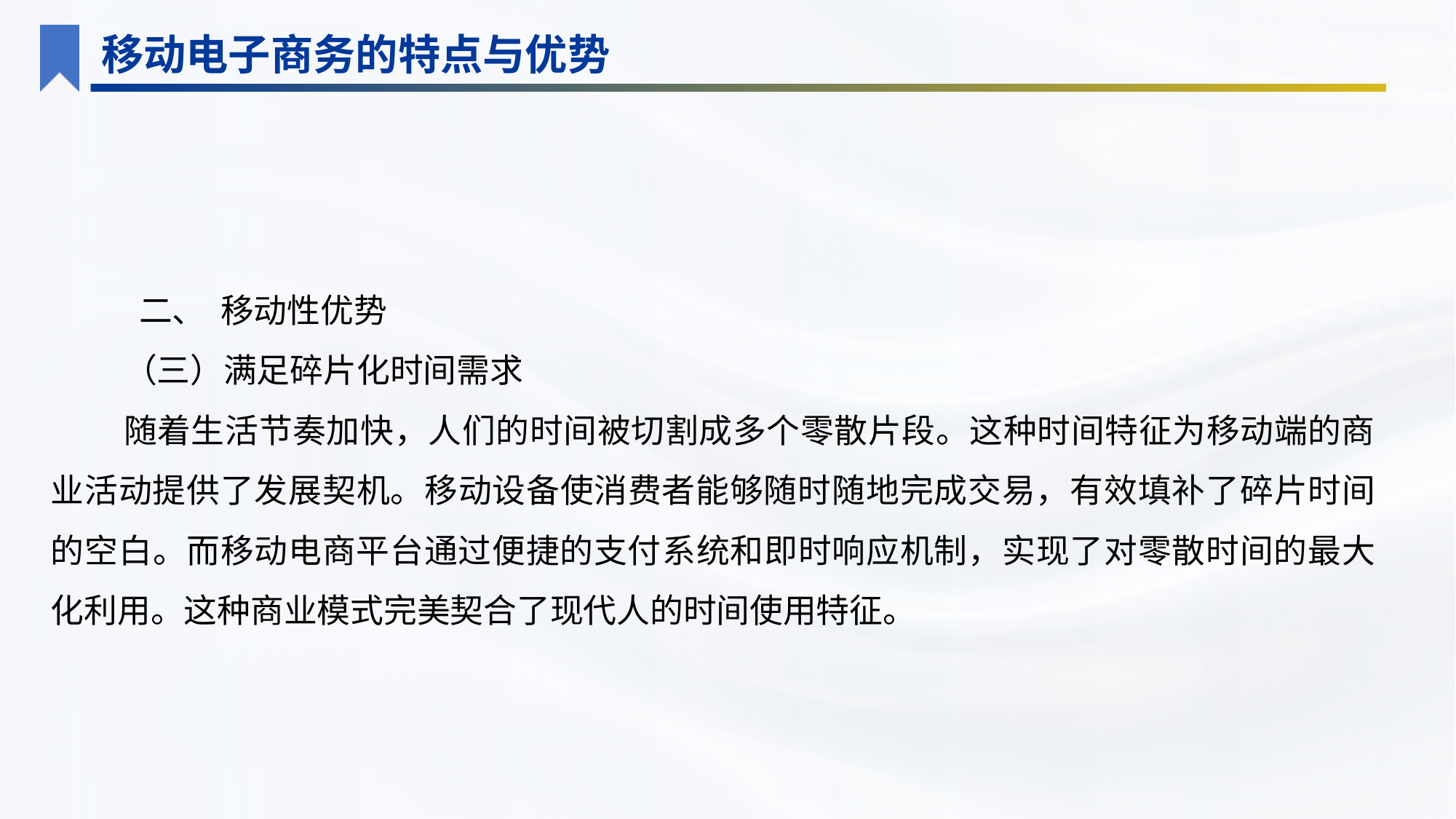

移动电子商务的特点与优势
 二、  移动性优势
（三）满足碎片化时间需求
随着生活节奏加快，人们的时间被切割成多个零散片段。这种时间特征为移动端的商业活动提供了发展契机。移动设备使消费者能够随时随地完成交易，有效填补了碎片时间的空白。而移动电商平台通过便捷的支付系统和即时响应机制，实现了对零散时间的最大化利用。这种商业模式完美契合了现代人的时间使用特征。